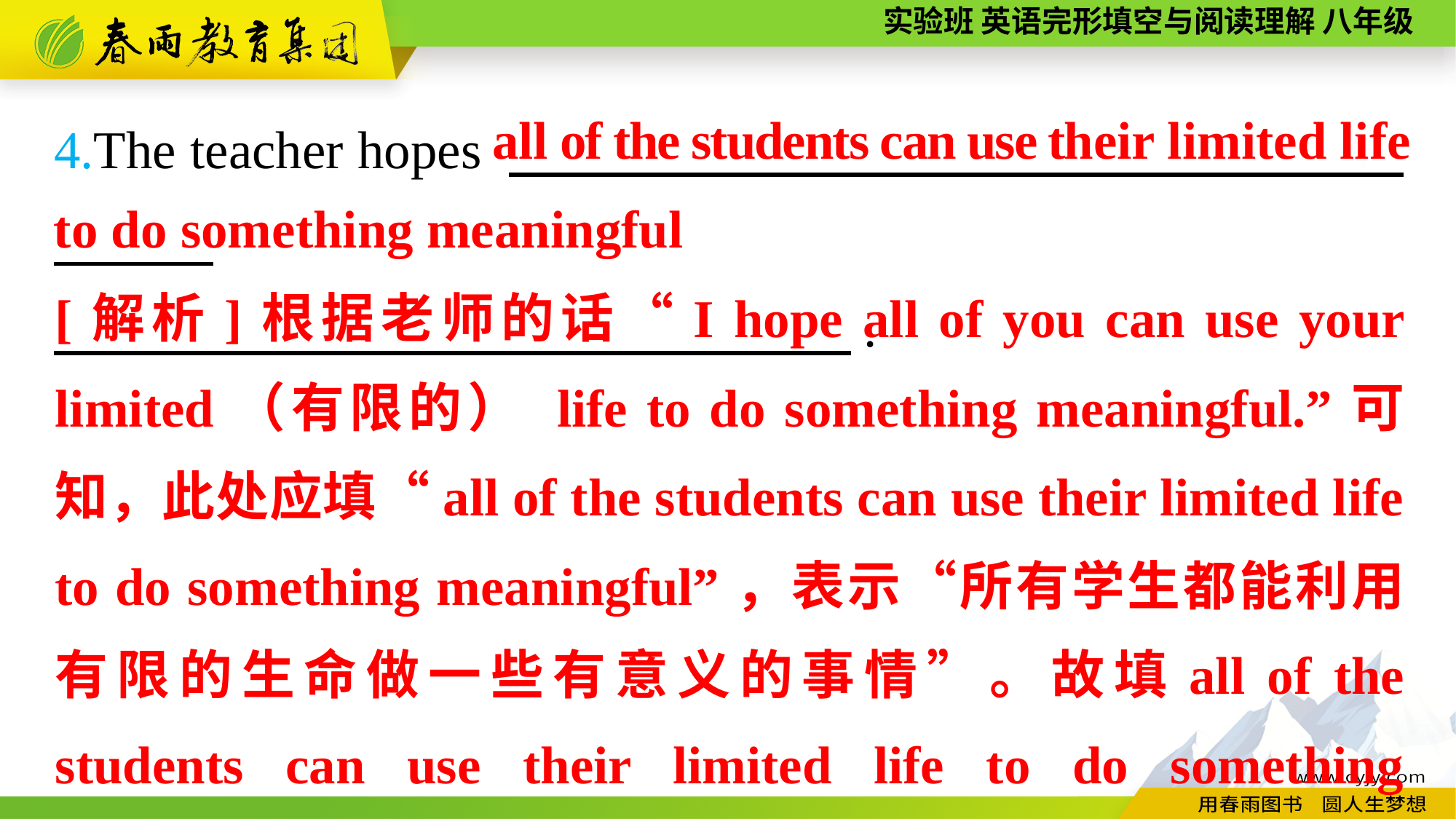

all of the students can use their limited life to do something meaningful
4.The teacher hopes 　　　　　　　　　　　                　，
　　　　　　　　　　　　　　　.
[解析]根据老师的话“I hope all of you can use your limited（有限的） life to do something meaningful.”可知，此处应填“all of the students can use their limited life to do something meaningful”，表示“所有学生都能利用有限的生命做一些有意义的事情”。故填all of the students can use their limited life to do something meaningful。